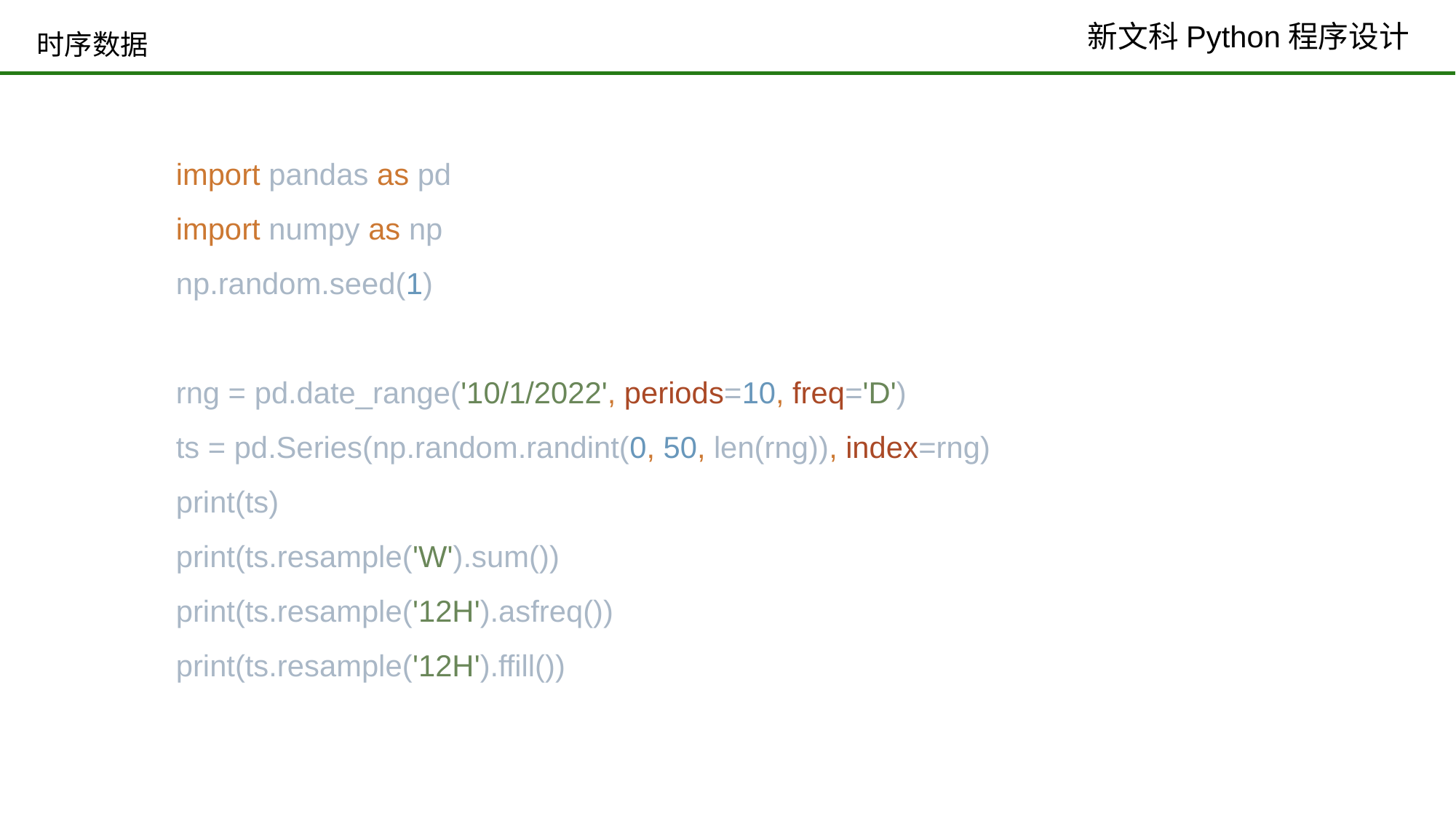

# 时序数据
import pandas as pd
import numpy as np
np.random.seed(1)
rng = pd.date_range('10/1/2022', periods=10, freq='D')
ts = pd.Series(np.random.randint(0, 50, len(rng)), index=rng)
print(ts)
print(ts.resample('W').sum())
print(ts.resample('12H').asfreq())
print(ts.resample('12H').ffill())